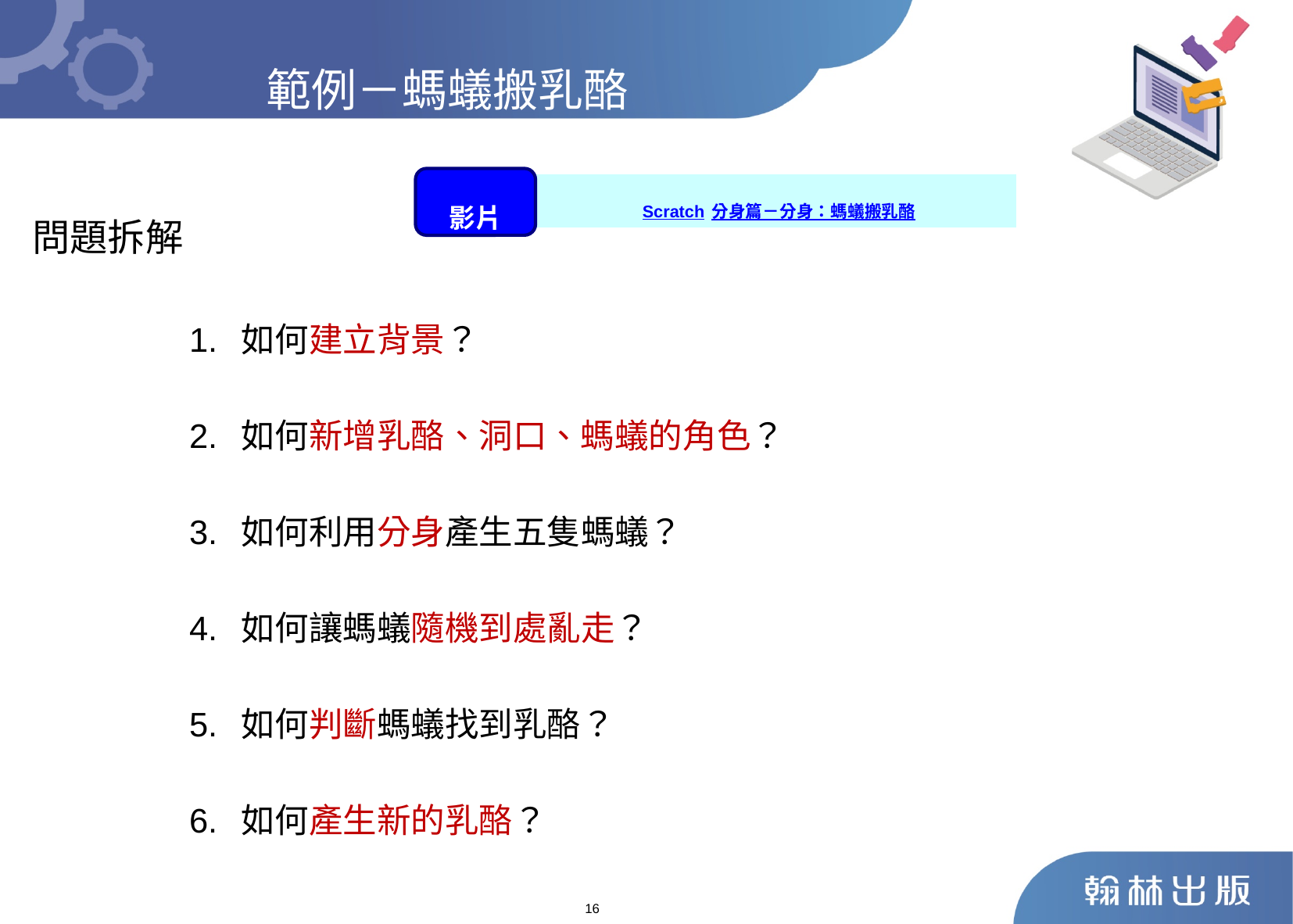

範例－螞蟻搬乳酪
問題拆解
影片
Scratch分身篇－分身：螞蟻搬乳酪
1. 如何建立背景？
2. 如何新增乳酪、洞口、螞蟻的角色？
3. 如何利用分身產生五隻螞蟻？
4. 如何讓螞蟻隨機到處亂走？
5. 如何判斷螞蟻找到乳酪？
6. 如何產生新的乳酪？

16